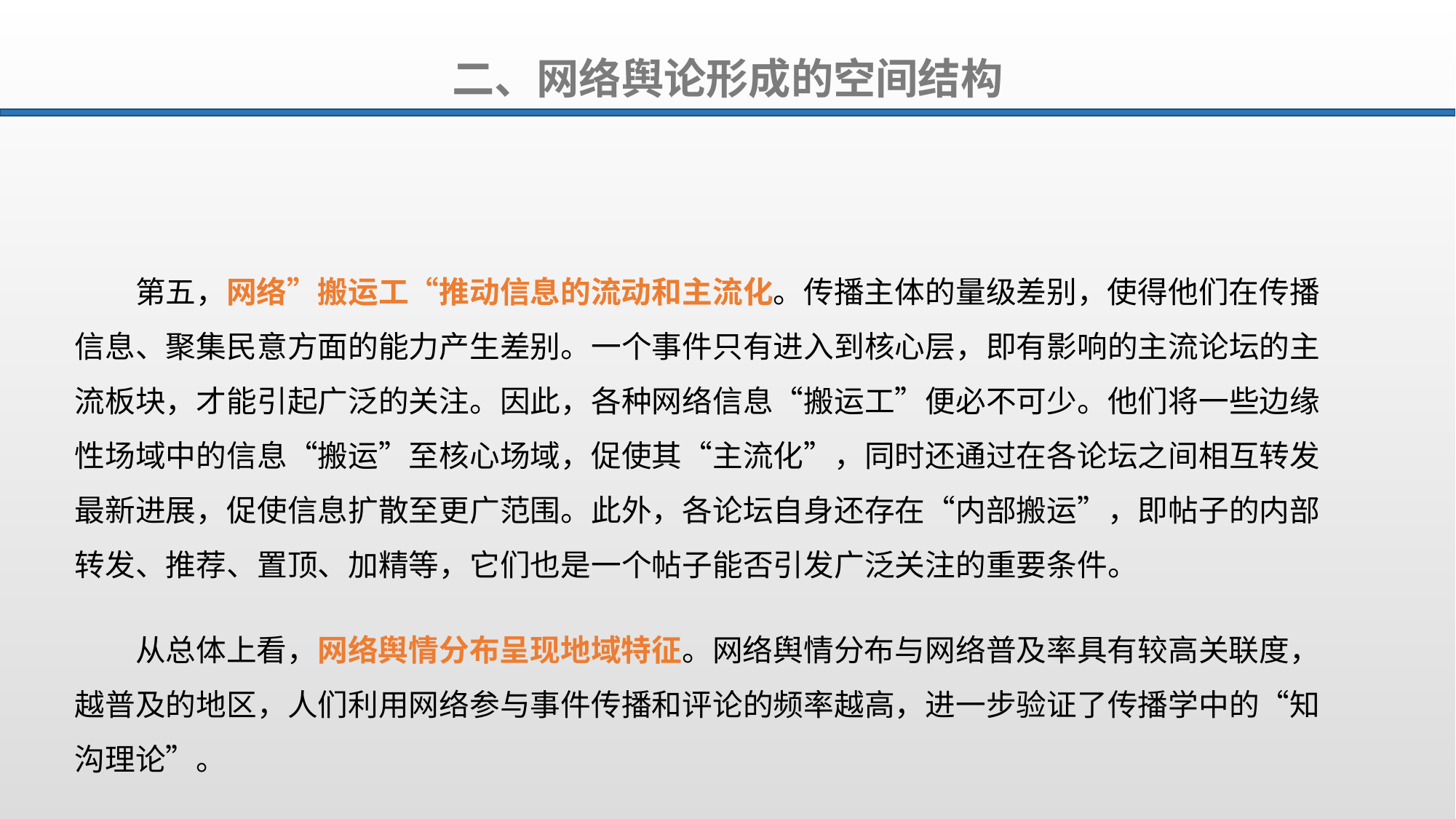

二、网络舆论形成的空间结构

第五，网络”搬运工“推动信息的流动和主流化。传播主体的量级差别，使得他们在传播信息、聚集民意方面的能力产生差别。一个事件只有进入到核心层，即有影响的主流论坛的主流板块，才能引起广泛的关注。因此，各种网络信息“搬运工”便必不可少。他们将一些边缘性场域中的信息“搬运”至核心场域，促使其“主流化”，同时还通过在各论坛之间相互转发最新进展，促使信息扩散至更广范围。此外，各论坛自身还存在“内部搬运”，即帖子的内部转发、推荐、置顶、加精等，它们也是一个帖子能否引发广泛关注的重要条件。
从总体上看，网络舆情分布呈现地域特征。网络舆情分布与网络普及率具有较高关联度，越普及的地区，人们利用网络参与事件传播和评论的频率越高，进一步验证了传播学中的“知沟理论”。